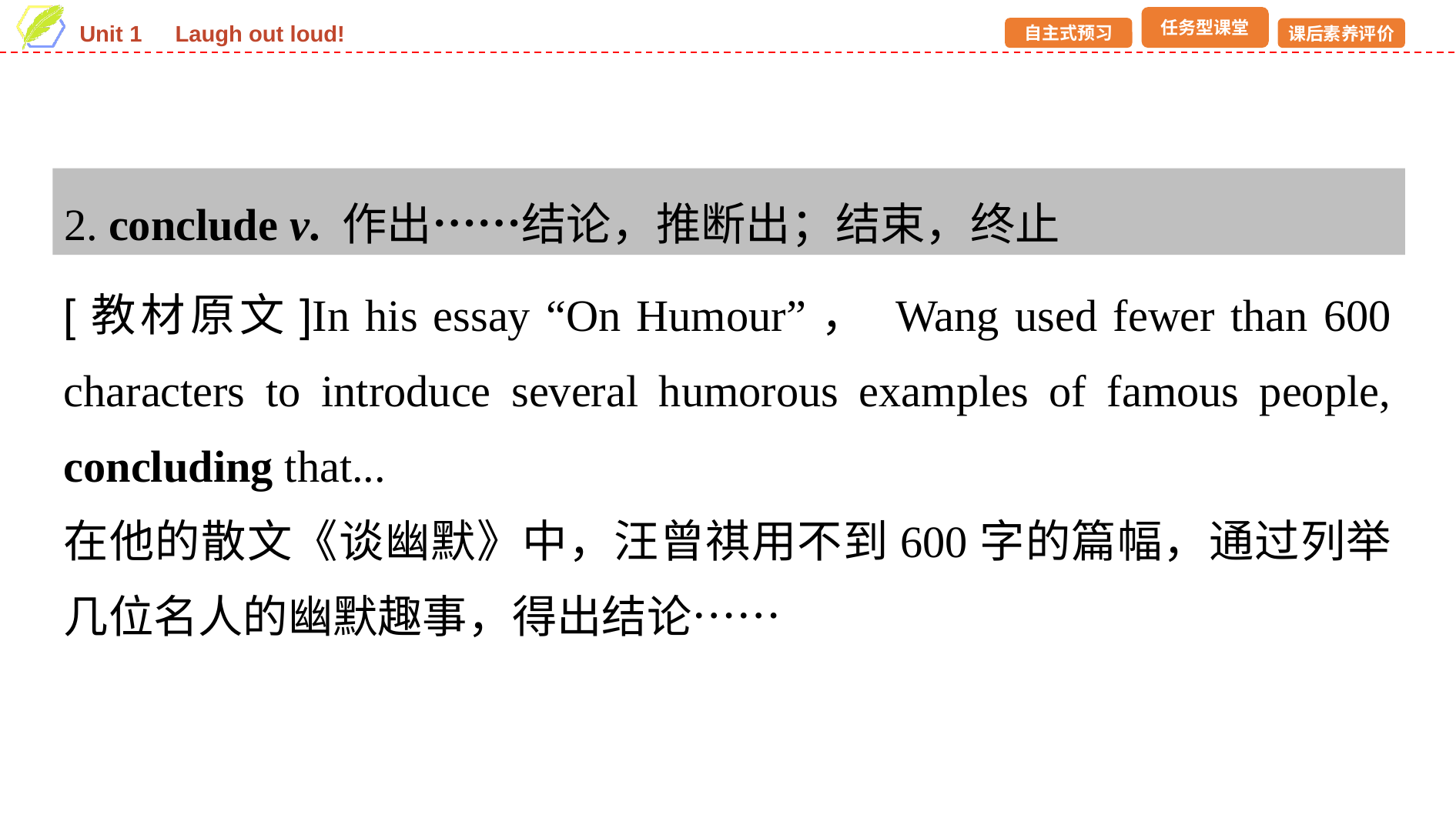

2. conclude v. 作出……结论，推断出；结束，终止
[教材原文]In his essay “On Humour”， Wang used fewer than 600 characters to introduce several humorous examples of famous people, concluding that...
在他的散文《谈幽默》中，汪曾祺用不到600字的篇幅，通过列举几位名人的幽默趣事，得出结论……